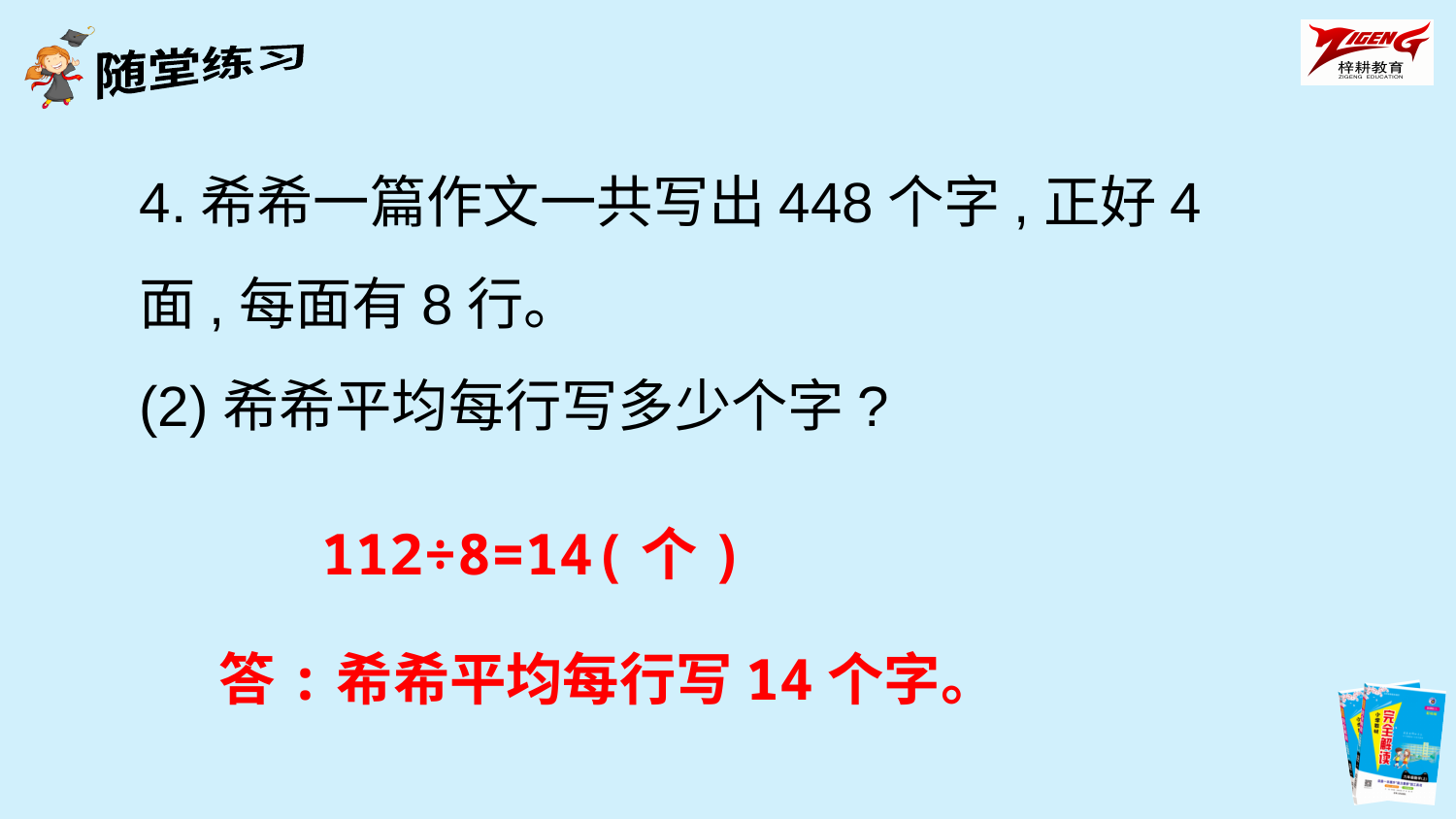

4.希希一篇作文一共写出448个字,正好4面,每面有8行。
(2)希希平均每行写多少个字?
112÷8=14(个)
答:希希平均每行写14个字。